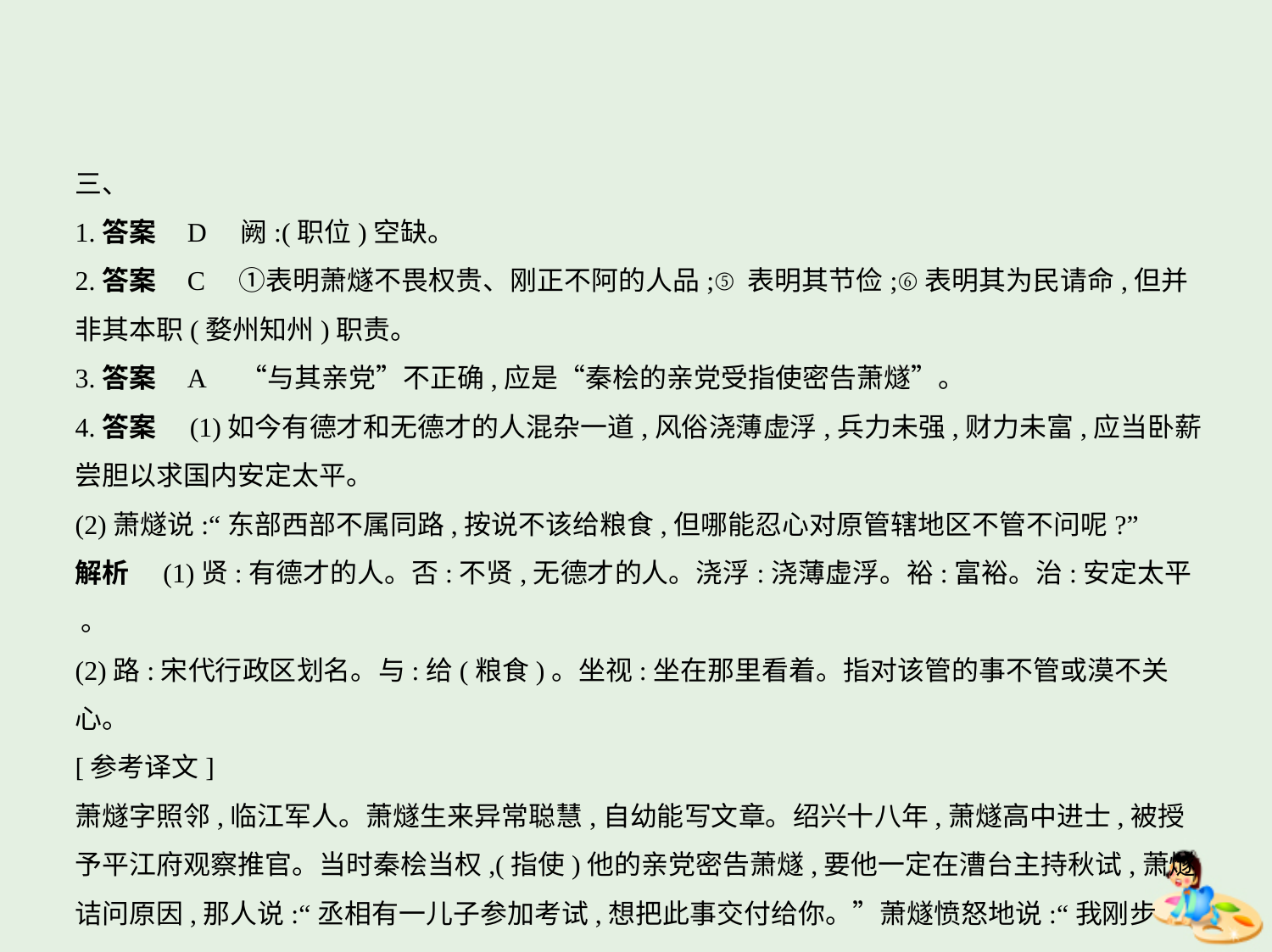

三、
1.答案    D　阙:(职位)空缺。
2.答案    C　①表明萧燧不畏权贵、刚正不阿的人品;⑤表明其节俭;⑥表明其为民请命,但并
非其本职(婺州知州)职责。
3.答案    A　“与其亲党”不正确,应是“秦桧的亲党受指使密告萧燧”。
4.答案　(1)如今有德才和无德才的人混杂一道,风俗浇薄虚浮,兵力未强,财力未富,应当卧薪
尝胆以求国内安定太平。
(2)萧燧说:“东部西部不属同路,按说不该给粮食,但哪能忍心对原管辖地区不管不问呢?”
解析　(1)贤:有德才的人。否:不贤,无德才的人。浇浮:浇薄虚浮。裕:富裕。治:安定太平 。
(2)路:宋代行政区划名。与:给(粮食)。坐视:坐在那里看着。指对该管的事不管或漠不关心。
[参考译文]
萧燧字照邻,临江军人。萧燧生来异常聪慧,自幼能写文章。绍兴十八年,萧燧高中进士,被授
予平江府观察推官。当时秦桧当权,(指使)他的亲党密告萧燧,要他一定在漕台主持秋试,萧燧
诘问原因,那人说:“丞相有一儿子参加考试,想把此事交付给你。”萧燧愤怒地说:“我刚步